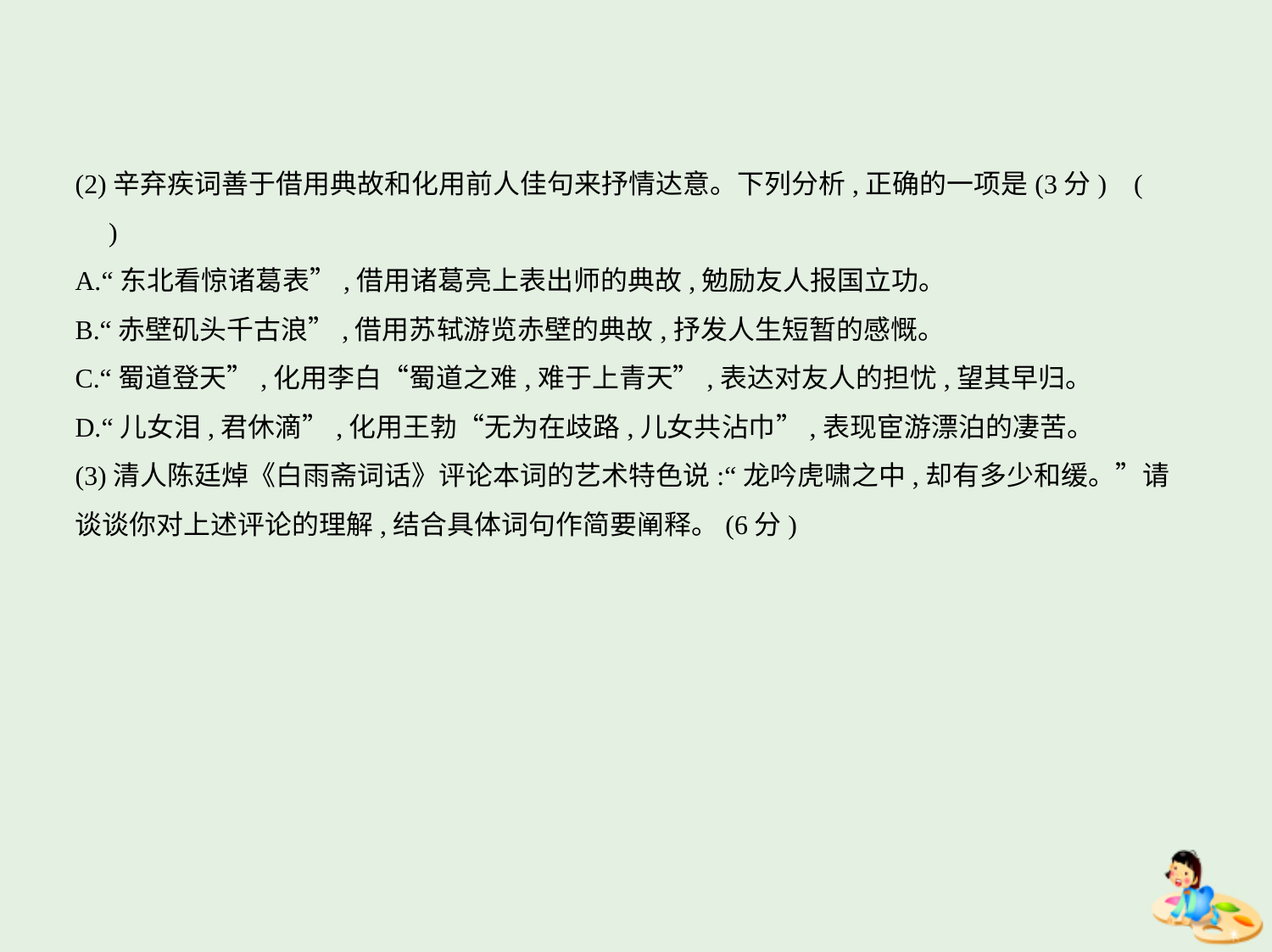

(2)辛弃疾词善于借用典故和化用前人佳句来抒情达意。下列分析,正确的一项是(3分) (    　)
A.“东北看惊诸葛表”,借用诸葛亮上表出师的典故,勉励友人报国立功。
B.“赤壁矶头千古浪”,借用苏轼游览赤壁的典故,抒发人生短暂的感慨。
C.“蜀道登天”,化用李白“蜀道之难,难于上青天”,表达对友人的担忧,望其早归。
D.“儿女泪,君休滴”,化用王勃“无为在歧路,儿女共沾巾”,表现宦游漂泊的凄苦。
(3)清人陈廷焯《白雨斋词话》评论本词的艺术特色说:“龙吟虎啸之中,却有多少和缓。”请
谈谈你对上述评论的理解,结合具体词句作简要阐释。(6分)